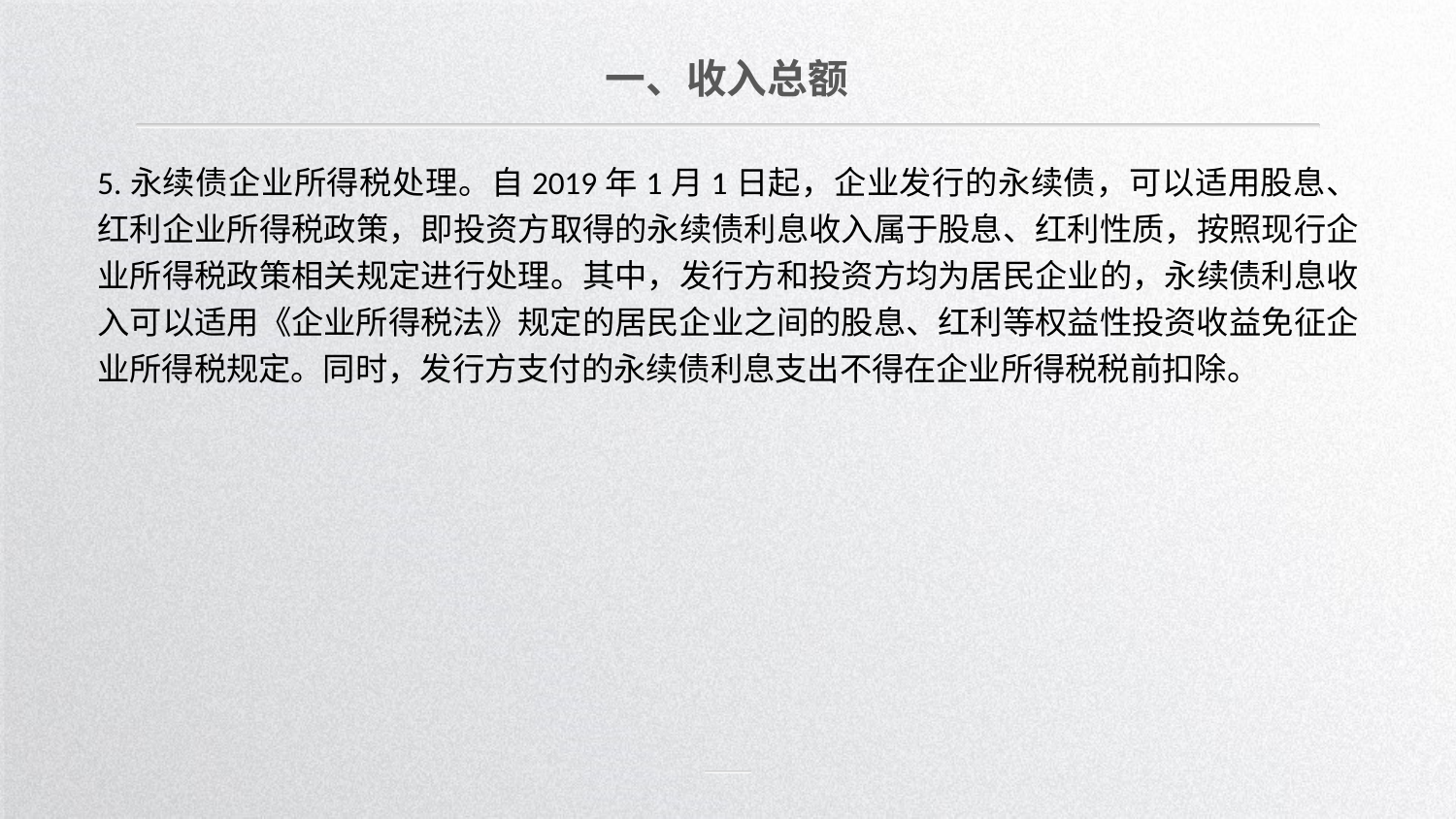

一、收入总额
5.永续债企业所得税处理。自2019年1月1日起，企业发行的永续债，可以适用股息、红利企业所得税政策，即投资方取得的永续债利息收入属于股息、红利性质，按照现行企业所得税政策相关规定进行处理。其中，发行方和投资方均为居民企业的，永续债利息收入可以适用《企业所得税法》规定的居民企业之间的股息、红利等权益性投资收益免征企业所得税规定。同时，发行方支付的永续债利息支出不得在企业所得税税前扣除。